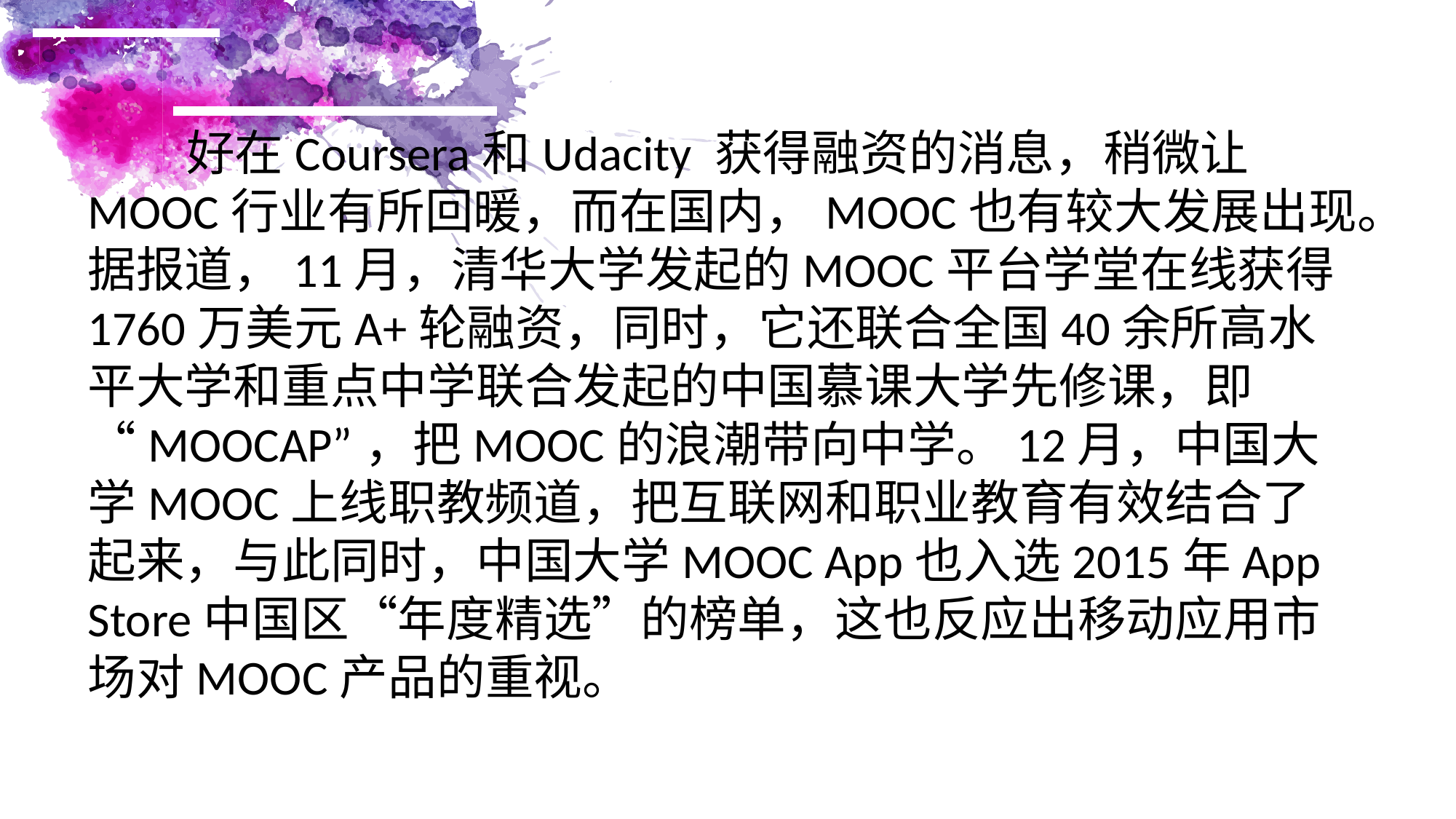

好在Coursera和Udacity 获得融资的消息，稍微让MOOC行业有所回暖，而在国内，MOOC也有较大发展出现。据报道，11月，清华大学发起的MOOC平台学堂在线获得1760万美元A+轮融资，同时，它还联合全国40余所高水平大学和重点中学联合发起的中国慕课大学先修课，即 “MOOCAP”，把MOOC的浪潮带向中学。12月，中国大学MOOC上线职教频道，把互联网和职业教育有效结合了起来，与此同时，中国大学MOOC App也入选2015年App Store中国区“年度精选”的榜单，这也反应出移动应用市场对MOOC产品的重视。